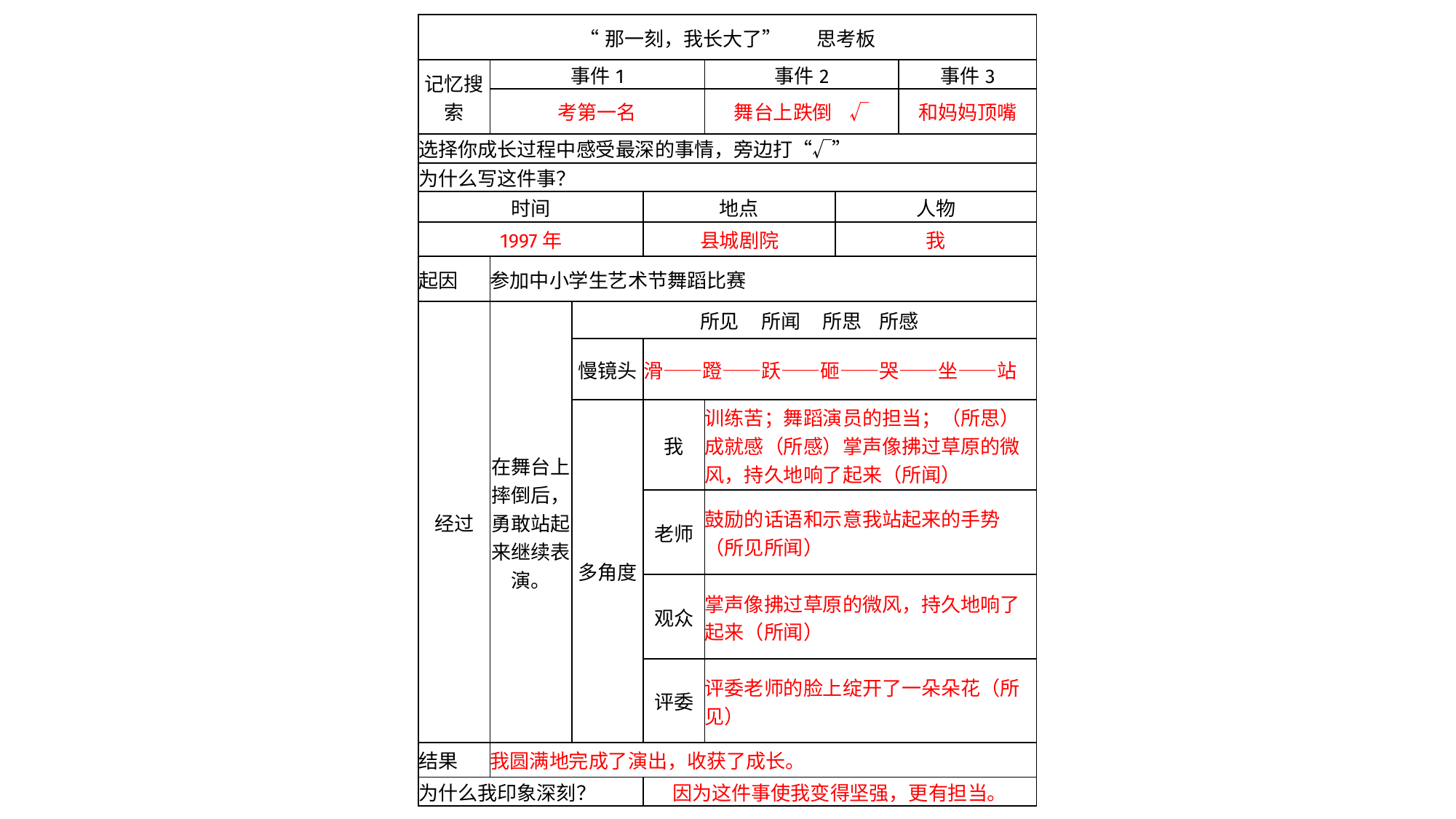

| “那一刻，我长大了” 思考板 |  |  |  |  |  |  |
| --- | --- | --- | --- | --- | --- | --- |
| 记忆搜索 | 事件1 |  |  | 事件2 |  | 事件3 |
|  | 考第一名 |  |  | 舞台上跌倒 √ |  | 和妈妈顶嘴 |
| 选择你成长过程中感受最深的事情，旁边打“√” |  |  |  |  |  |  |
| 为什么写这件事？ |  |  |  |  |  |  |
| 时间 |  |  | 地点 |  | 人物 |  |
| 1997年 |  |  | 县城剧院 |  | 我 |  |
| 起因 | 参加中小学生艺术节舞蹈比赛 |  |  |  |  |  |
| 经过 | 在舞台上摔倒后，勇敢站起来继续表演。 | 所见 所闻 所思 所感 |  |  |  |  |
|  |  | 慢镜头 | 滑——蹬——跃——砸——哭——坐——站 |  |  |  |
|  |  | 多角度 | 我 | 训练苦；舞蹈演员的担当；（所思） 成就感（所感）掌声像拂过草原的微风，持久地响了起来（所闻） |  |  |
|  |  |  | 老师 | 鼓励的话语和示意我站起来的手势 （所见所闻） |  |  |
|  |  |  | 观众 | 掌声像拂过草原的微风，持久地响了起来（所闻） |  |  |
|  |  |  | 评委 | 评委老师的脸上绽开了一朵朵花（所见） |  |  |
| 结果 | 我圆满地完成了演出，收获了成长。 |  |  |  |  |  |
| 为什么我印象深刻？ |  |  | 因为这件事使我变得坚强，更有担当。 |  |  |  |